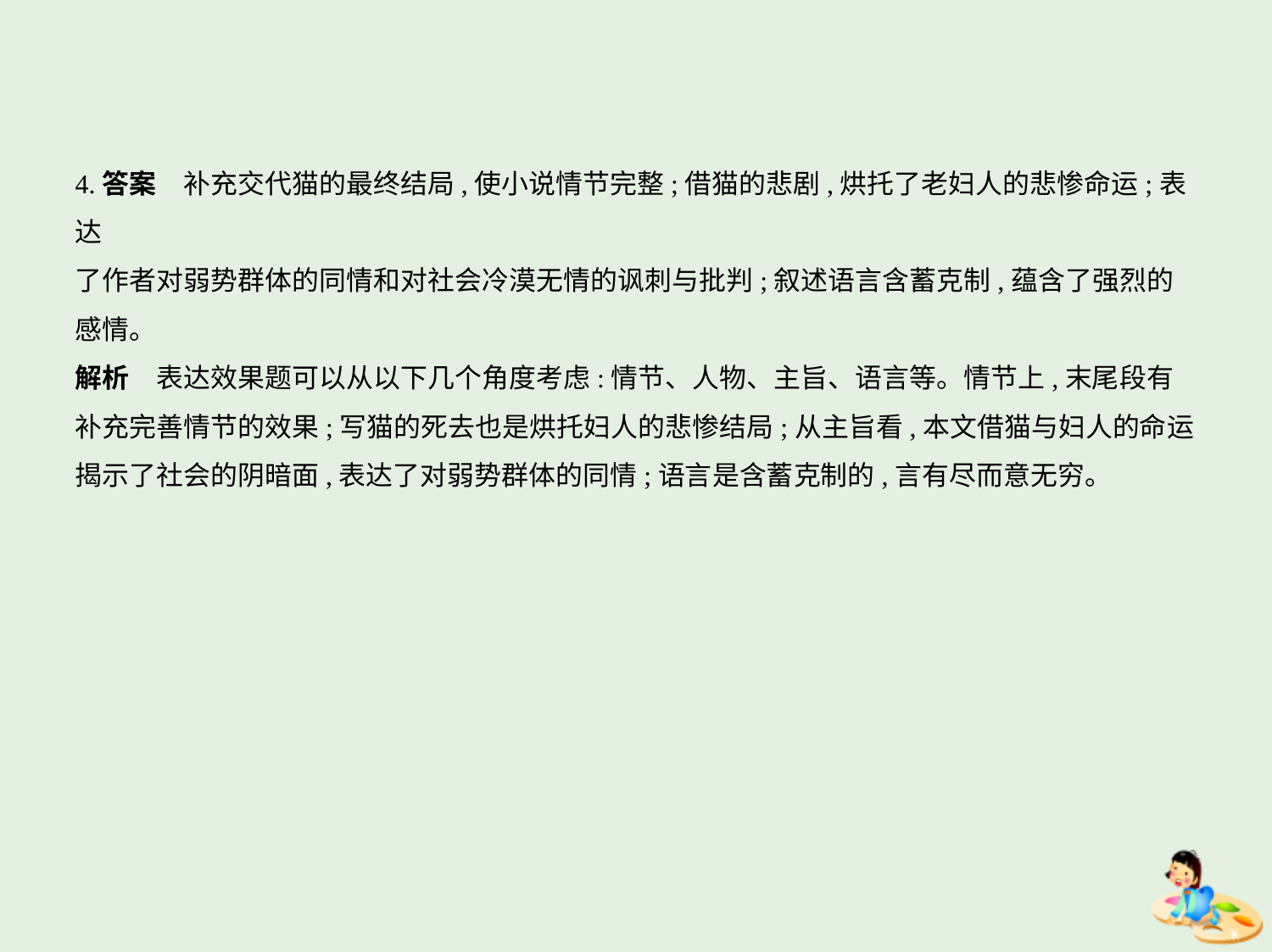

4.答案　补充交代猫的最终结局,使小说情节完整;借猫的悲剧,烘托了老妇人的悲惨命运;表达
了作者对弱势群体的同情和对社会冷漠无情的讽刺与批判;叙述语言含蓄克制,蕴含了强烈的
感情。
解析　表达效果题可以从以下几个角度考虑:情节、人物、主旨、语言等。情节上,末尾段有
补充完善情节的效果;写猫的死去也是烘托妇人的悲惨结局;从主旨看,本文借猫与妇人的命运
揭示了社会的阴暗面,表达了对弱势群体的同情;语言是含蓄克制的,言有尽而意无穷。